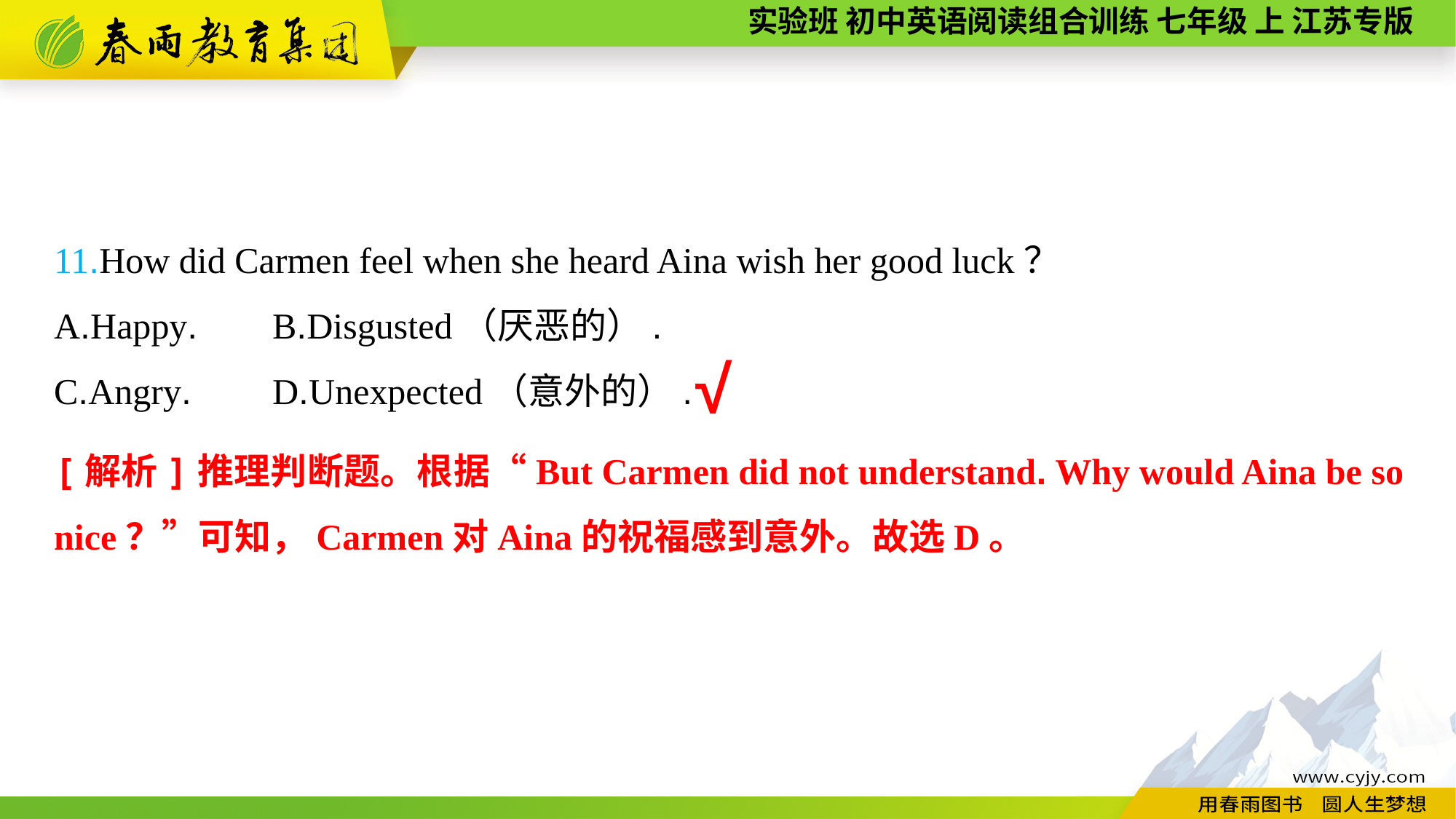

11.How did Carmen feel when she heard Aina wish her good luck？
A.Happy.	B.Disgusted（厌恶的）.
C.Angry.	D.Unexpected（意外的）.
√
[解析]推理判断题。根据“But Carmen did not understand. Why would Aina be so nice？”可知，Carmen对Aina的祝福感到意外。故选D。